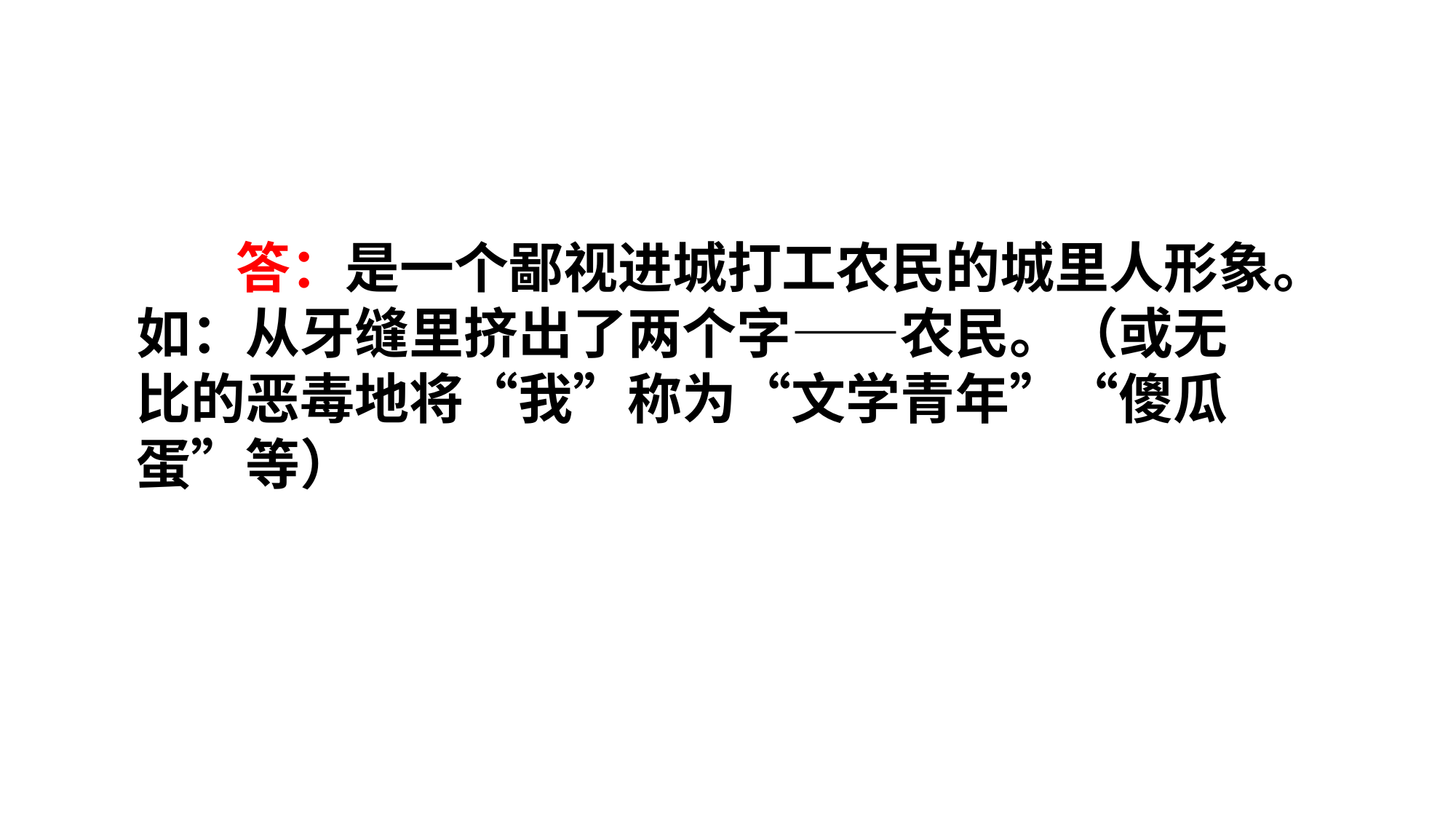

答：是一个鄙视进城打工农民的城里人形象。如：从牙缝里挤出了两个字——农民。（或无比的恶毒地将“我”称为“文学青年”“傻瓜蛋”等）